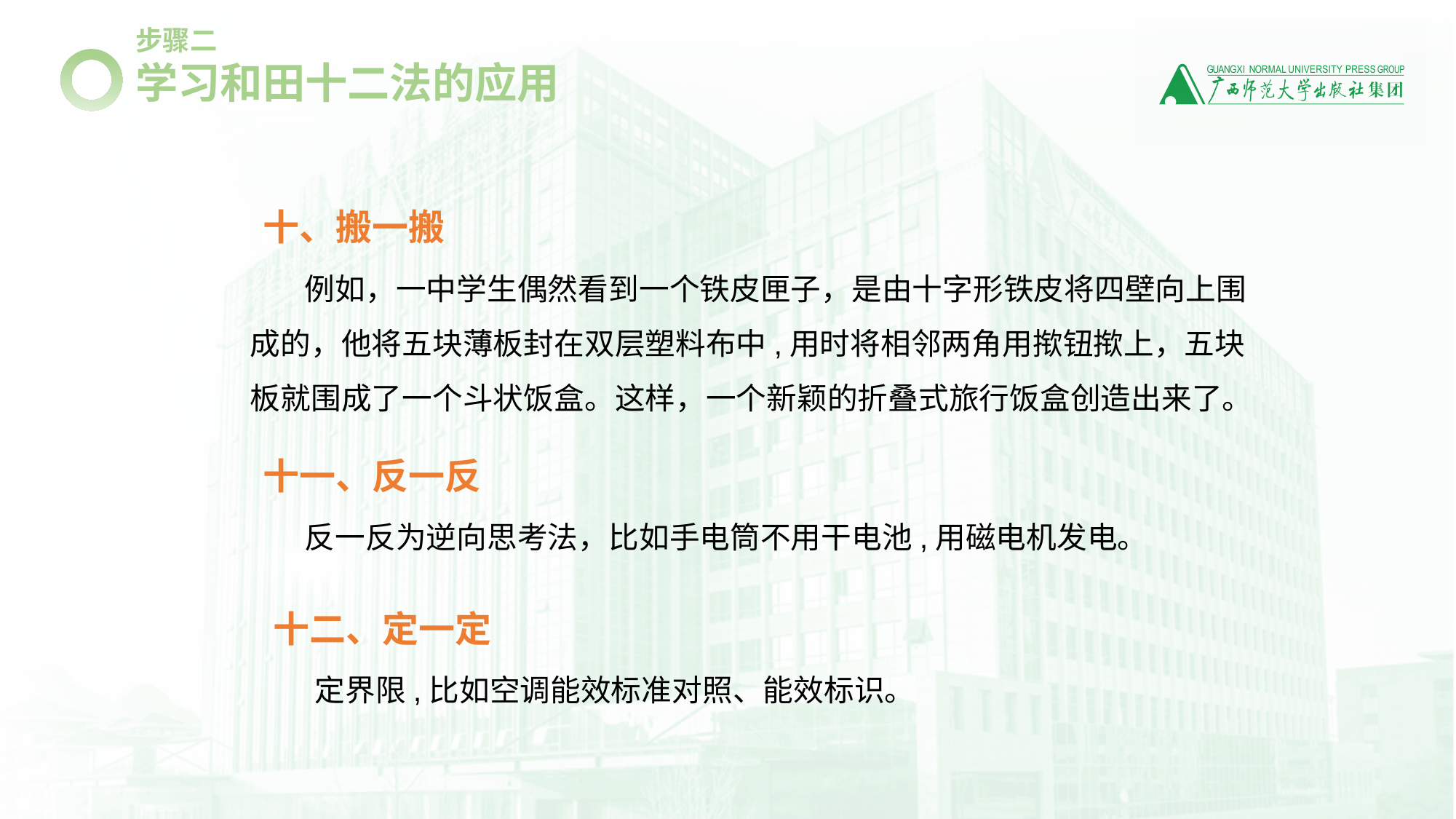

步骤二
学习和田十二法的应用

十、搬一搬

例如，一中学生偶然看到一个铁皮匣子，是由十字形铁皮将四壁向上围成的，他将五块薄板封在双层塑料布中,用时将相邻两角用揿钮揿上，五块板就围成了一个斗状饭盒。这样，一个新颖的折叠式旅行饭盒创造出来了。

十一、反一反
反一反为逆向思考法，比如手电筒不用干电池,用磁电机发电。
十二、定一定

定界限,比如空调能效标准对照、能效标识。